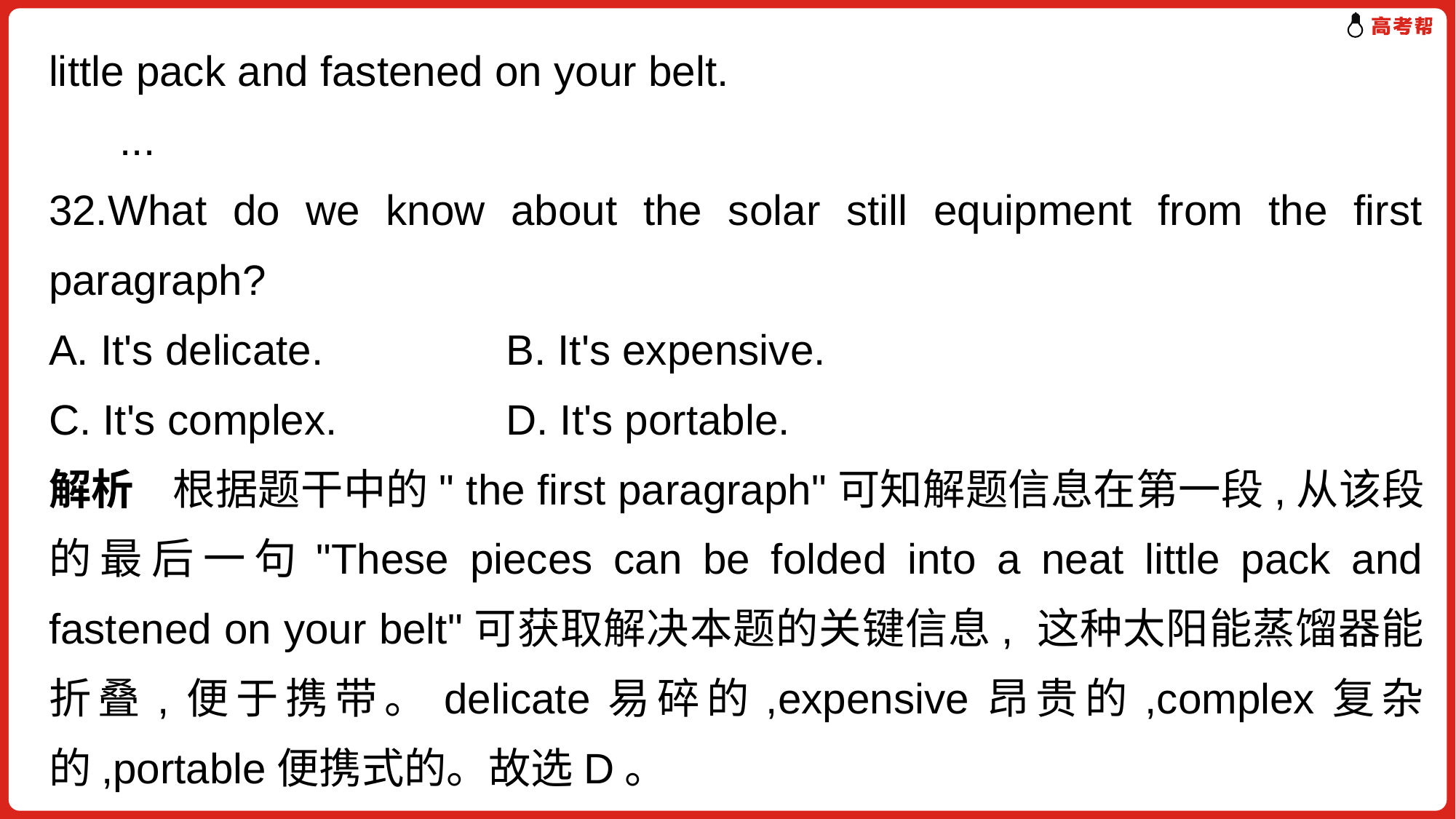

little pack and fastened on your belt.
      ...
32.What do we know about the solar still equipment from the first paragraph?
A. It's delicate.	           B. It's expensive.
C. It's complex.	           D. It's portable.
解析    根据题干中的" the first paragraph"可知解题信息在第一段,从该段的最后一句"These pieces can be folded into a neat little pack and fastened on your belt"可获取解决本题的关键信息, 这种太阳能蒸馏器能折叠,便于携带。delicate易碎的,expensive昂贵的,complex复杂的,portable便携式的。故选D。